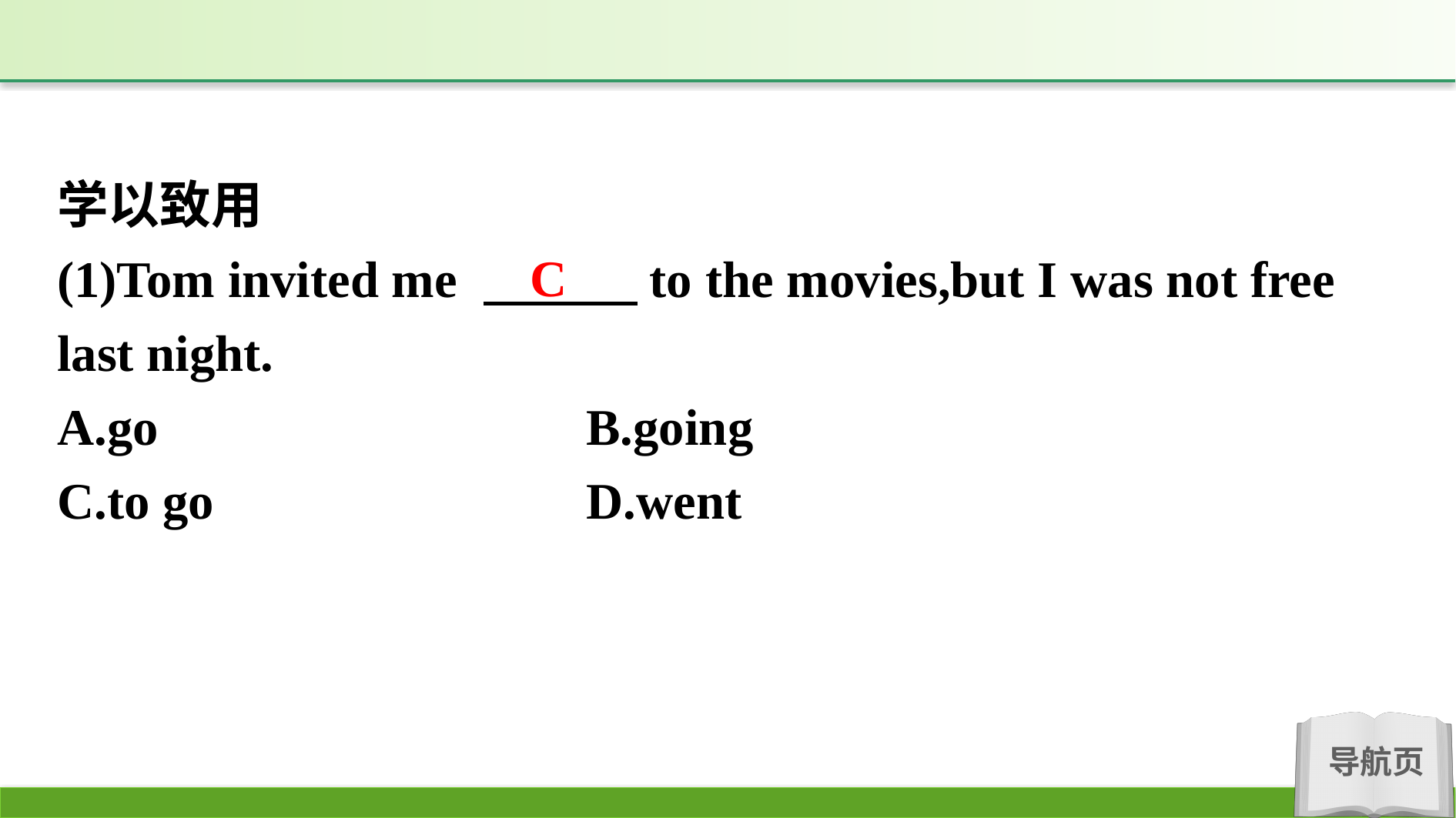

学以致用
(1)Tom invited me 　　　to the movies,but I was not free last night.
A.go　　　　　　　	B.going
C.to go			D.went
C